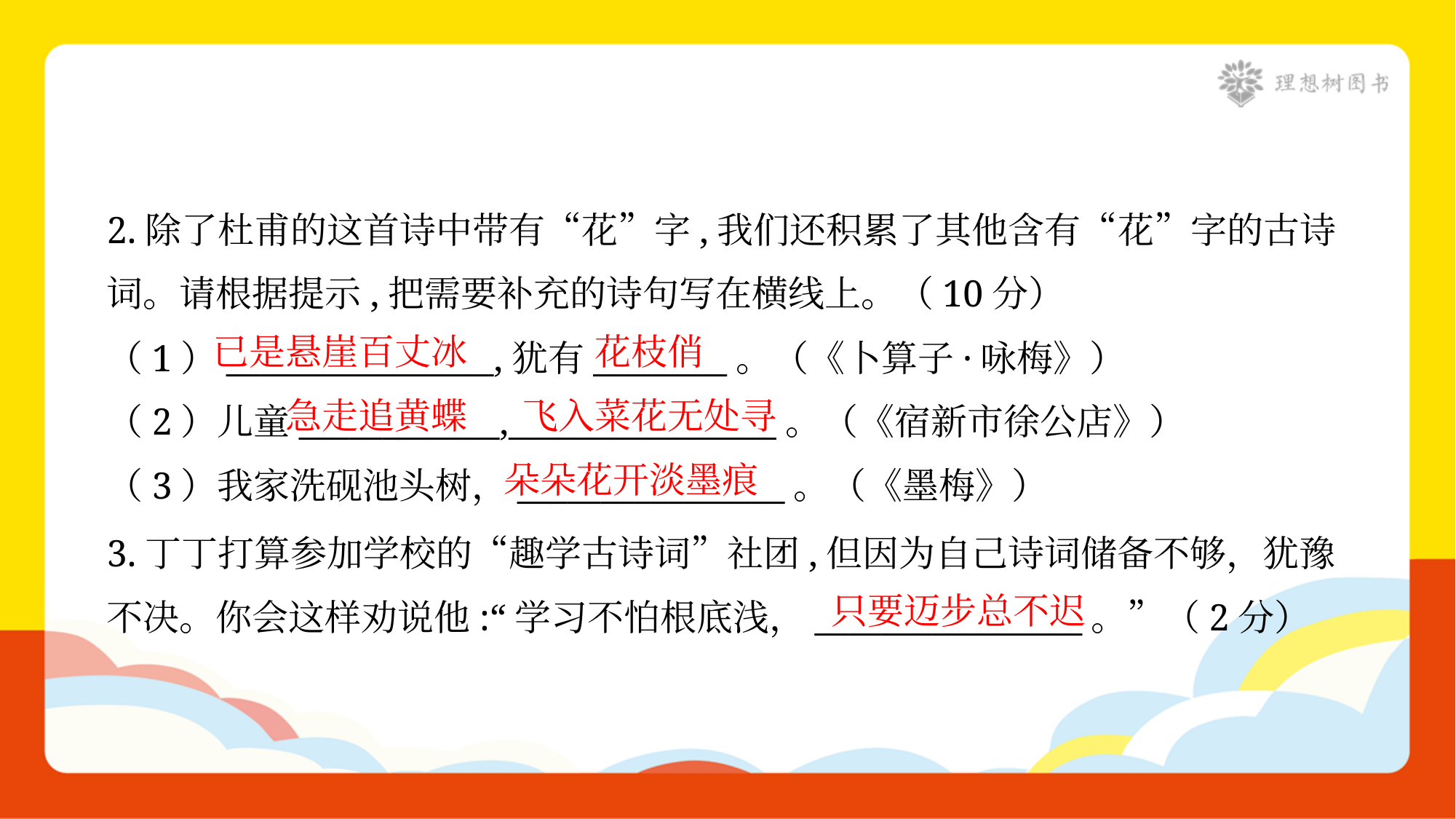

2.除了杜甫的这首诗中带有“花”字,我们还积累了其他含有“花”字的古诗
词。请根据提示,把需要补充的诗句写在横线上。（10分）
已是悬崖百丈冰
花枝俏
（1）________________,犹有________。（《卜算子·咏梅》）
急走追黄蝶
飞入菜花无处寻
（2）儿童____________,________________。（《宿新市徐公店》）
朵朵花开淡墨痕
（3）我家洗砚池头树，________________。（《墨梅》）
3.丁丁打算参加学校的“趣学古诗词”社团,但因为自己诗词储备不够，犹豫
不决。你会这样劝说他:“学习不怕根底浅，________________。”（2分）
只要迈步总不迟